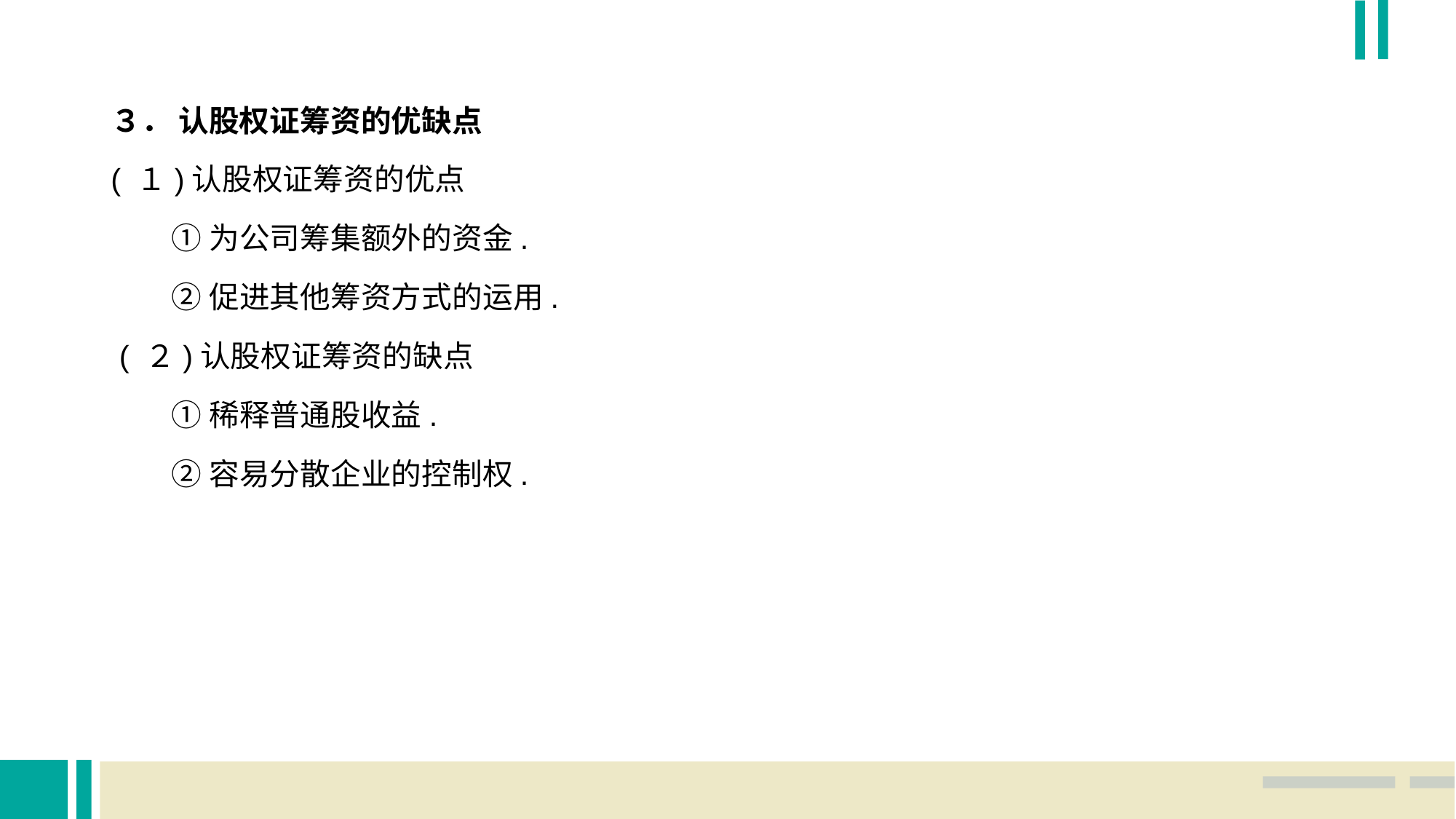

３． 认股权证筹资的优缺点
( １)认股权证筹资的优点
         ①为公司筹集额外的资金.
         ②促进其他筹资方式的运用.
 ( ２)认股权证筹资的缺点
         ①稀释普通股收益.
         ②容易分散企业的控制权.